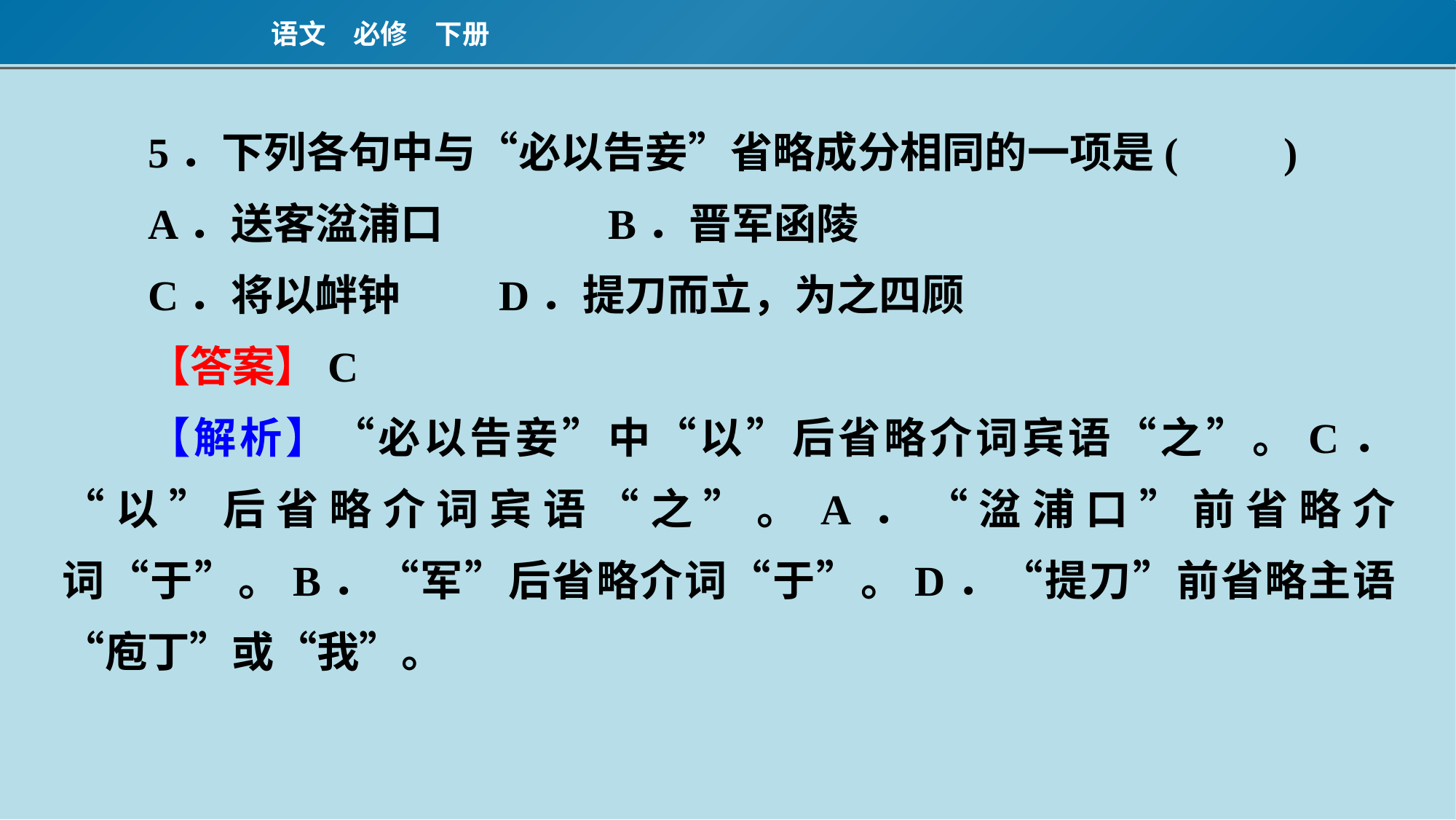

5．下列各句中与“必以告妾”省略成分相同的一项是(　　)
A．送客湓浦口　　	B．晋军函陵
C．将以衅钟　　	D．提刀而立，为之四顾
【答案】C
【解析】“必以告妾”中“以”后省略介词宾语“之”。C．“以”后省略介词宾语“之”。A．“湓浦口”前省略介词“于”。B．“军”后省略介词“于”。D．“提刀”前省略主语“庖丁”或“我”。